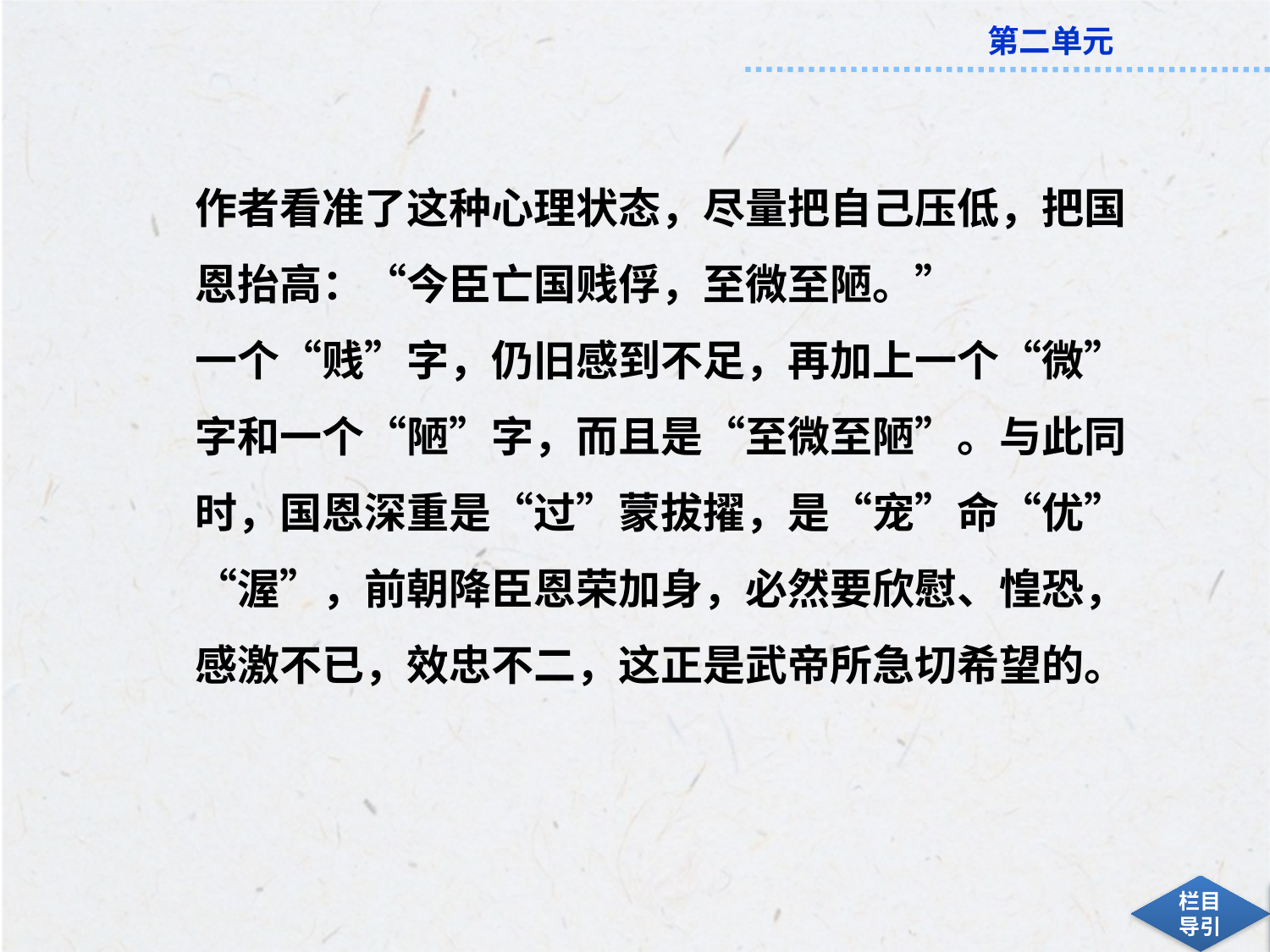

作者看准了这种心理状态，尽量把自己压低，把国恩抬高：“今臣亡国贱俘，至微至陋。”
一个“贱”字，仍旧感到不足，再加上一个“微”字和一个“陋”字，而且是“至微至陋”。与此同时，国恩深重是“过”蒙拔擢，是“宠”命“优”“渥”，前朝降臣恩荣加身，必然要欣慰、惶恐，感激不已，效忠不二，这正是武帝所急切希望的。